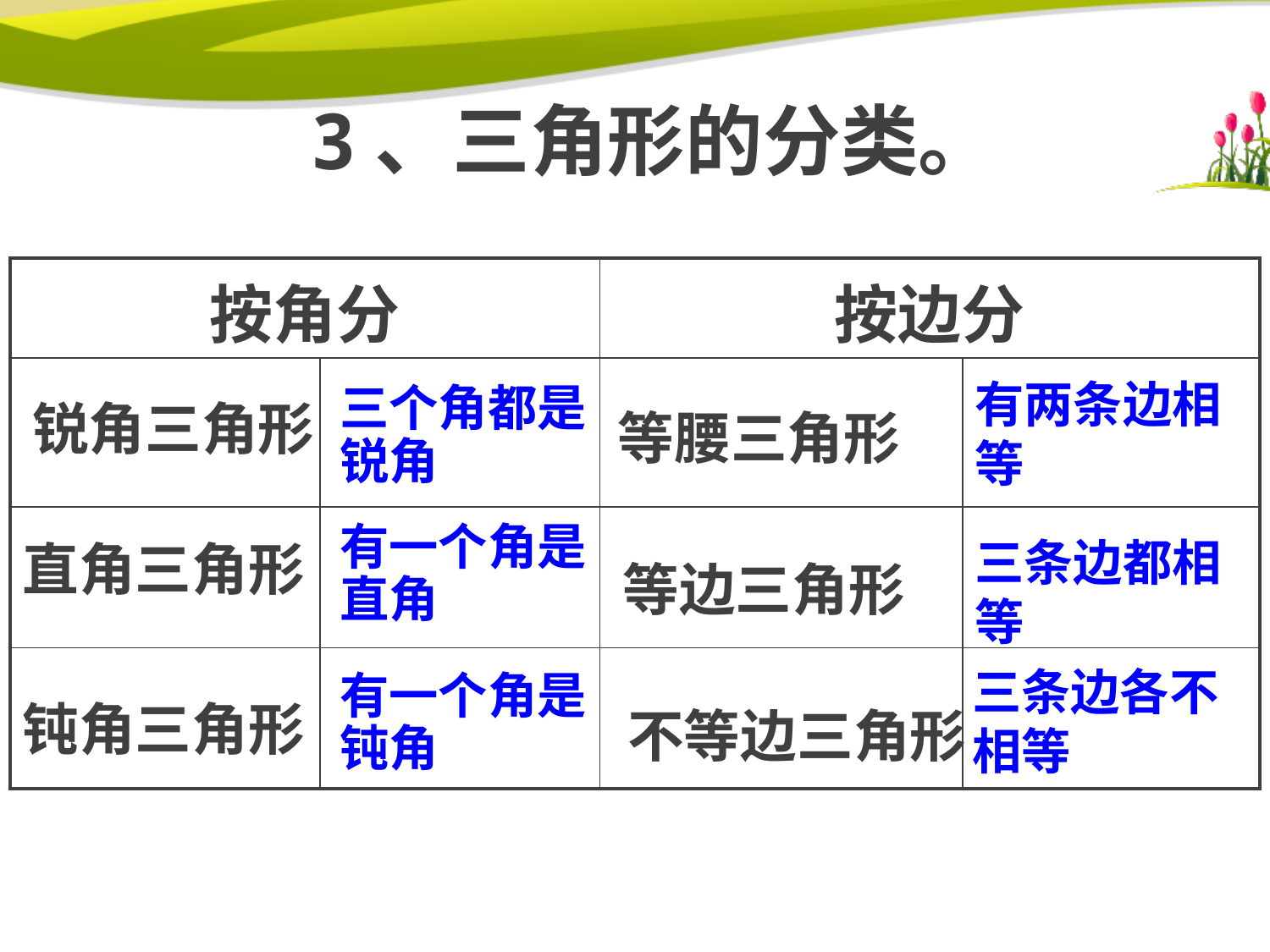

3、三角形的分类。
| 按角分 |  | 按边分 |  |
| --- | --- | --- | --- |
|  |  |  |  |
|  |  |  |  |
|  |  |  |  |
有两条边相等
三个角都是
锐角
锐角三角形
等腰三角形
有一个角是
直角
三条边都相等
直角三角形
等边三角形
三条边各不相等
有一个角是
钝角
钝角三角形
不等边三角形